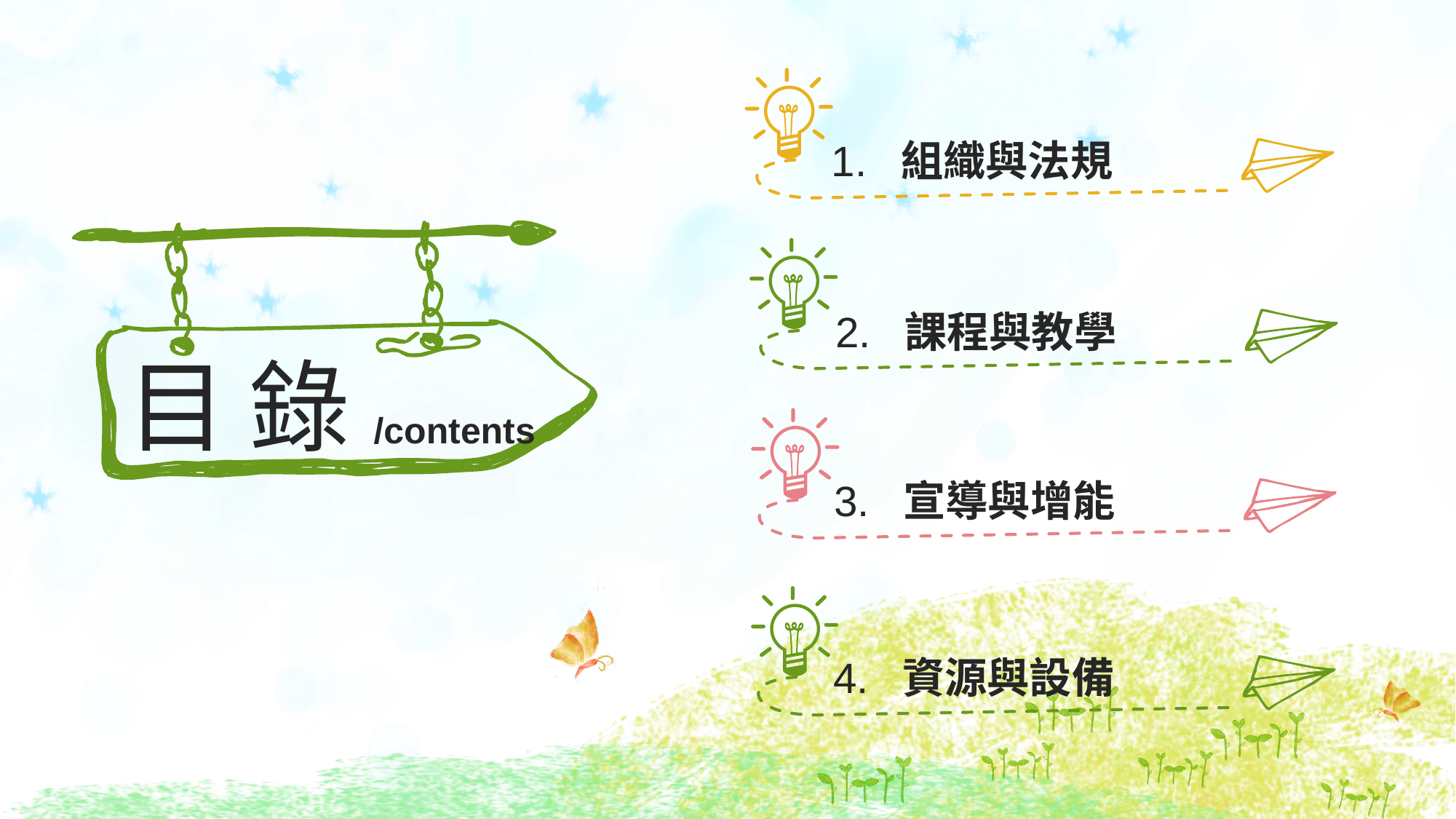

1.  組織與法規

2.  課程與教學

目 錄/contents

3.  宣導與增能

4.  資源與設備